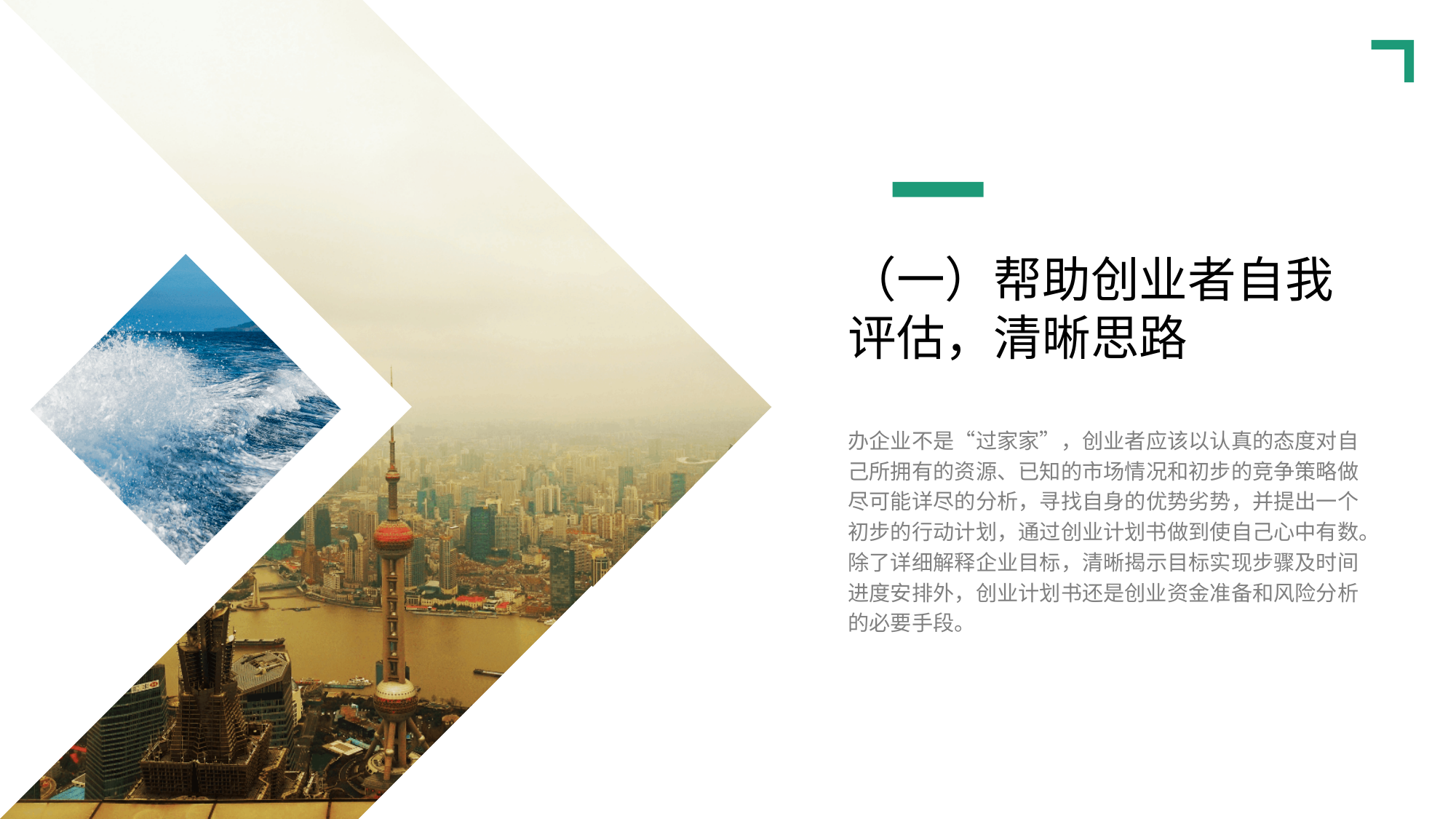

（一）帮助创业者自我评估，清晰思路

办企业不是“过家家”，创业者应该以认真的态度对自己所拥有的资源、已知的市场情况和初步的竞争策略做尽可能详尽的分析，寻找自身的优势劣势，并提出一个初步的行动计划，通过创业计划书做到使自己心中有数。除了详细解释企业目标，清晰揭示目标实现步骤及时间进度安排外，创业计划书还是创业资金准备和风险分析的必要手段。